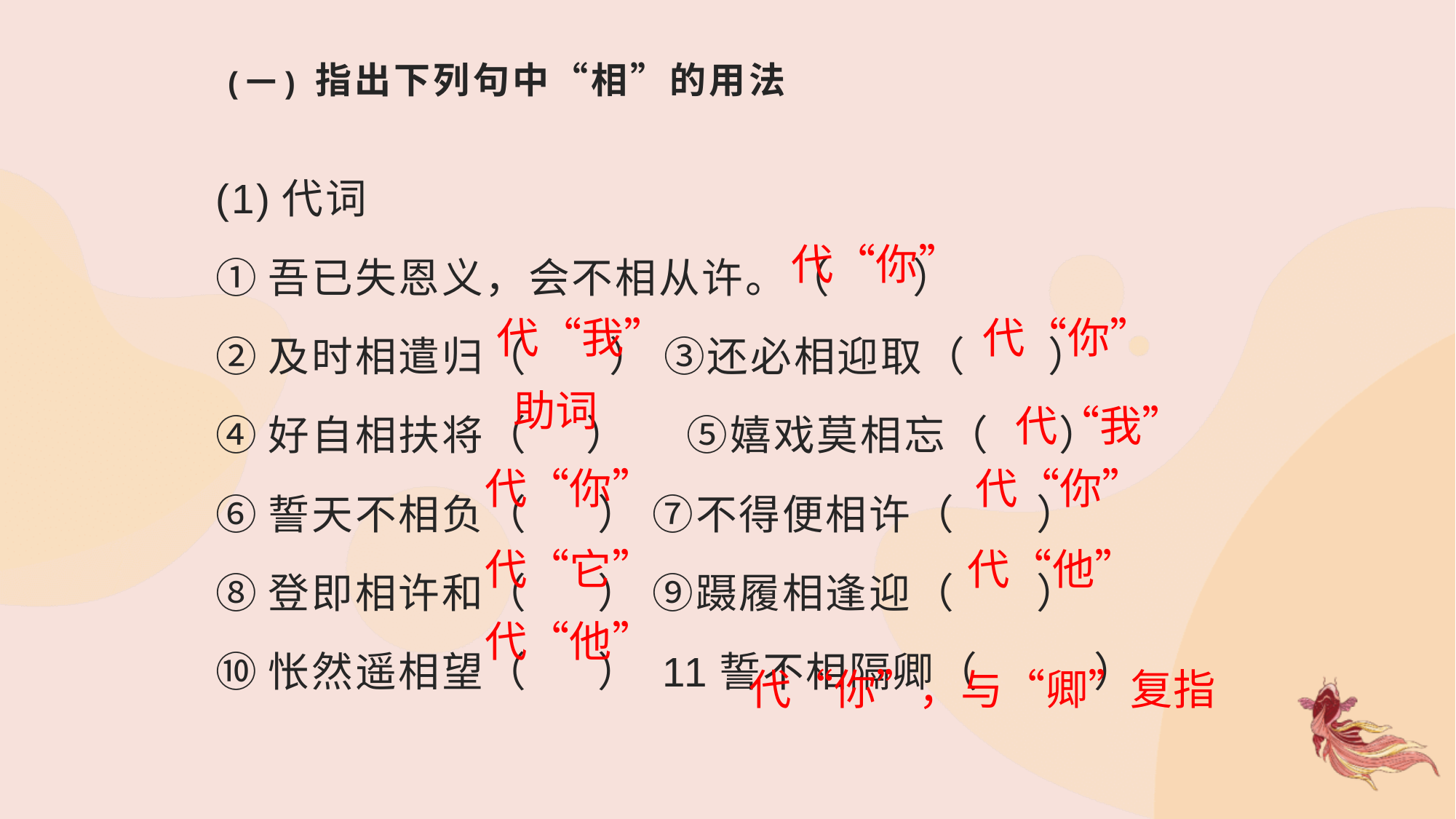

# (一) 指出下列句中“相”的用法
(1)代词
①吾已失恩义，会不相从许。（       ）
②及时相遣归（       ） ③还必相迎取（       ）
④好自相扶将（     ）     ⑤嬉戏莫相忘（      ）
⑥誓天不相负（      ） ⑦不得便相许（       ）
⑧登即相许和（      ） ⑨蹑履相逢迎（       ）
⑩怅然遥相望（      ） 11誓不相隔卿（          ）
代“你”
代“我”
代“你”
助词
代“我”
代“你”
代“你”
代“它”
代“他”
代“他”
代“你”，与“卿”复指